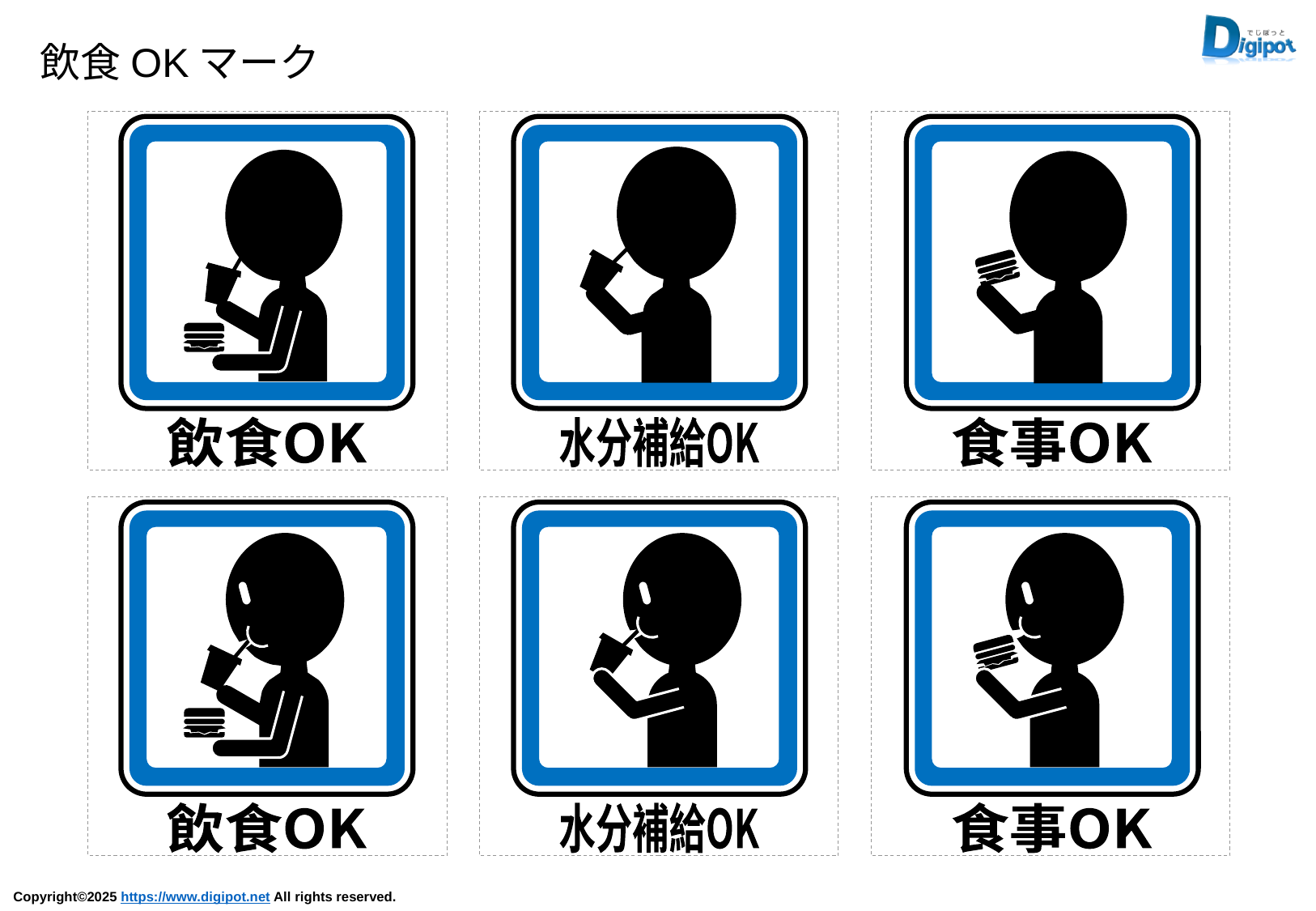

飲食OKマーク

飲食OK

水分補給OK

食事OK

飲食OK

水分補給OK

食事OK